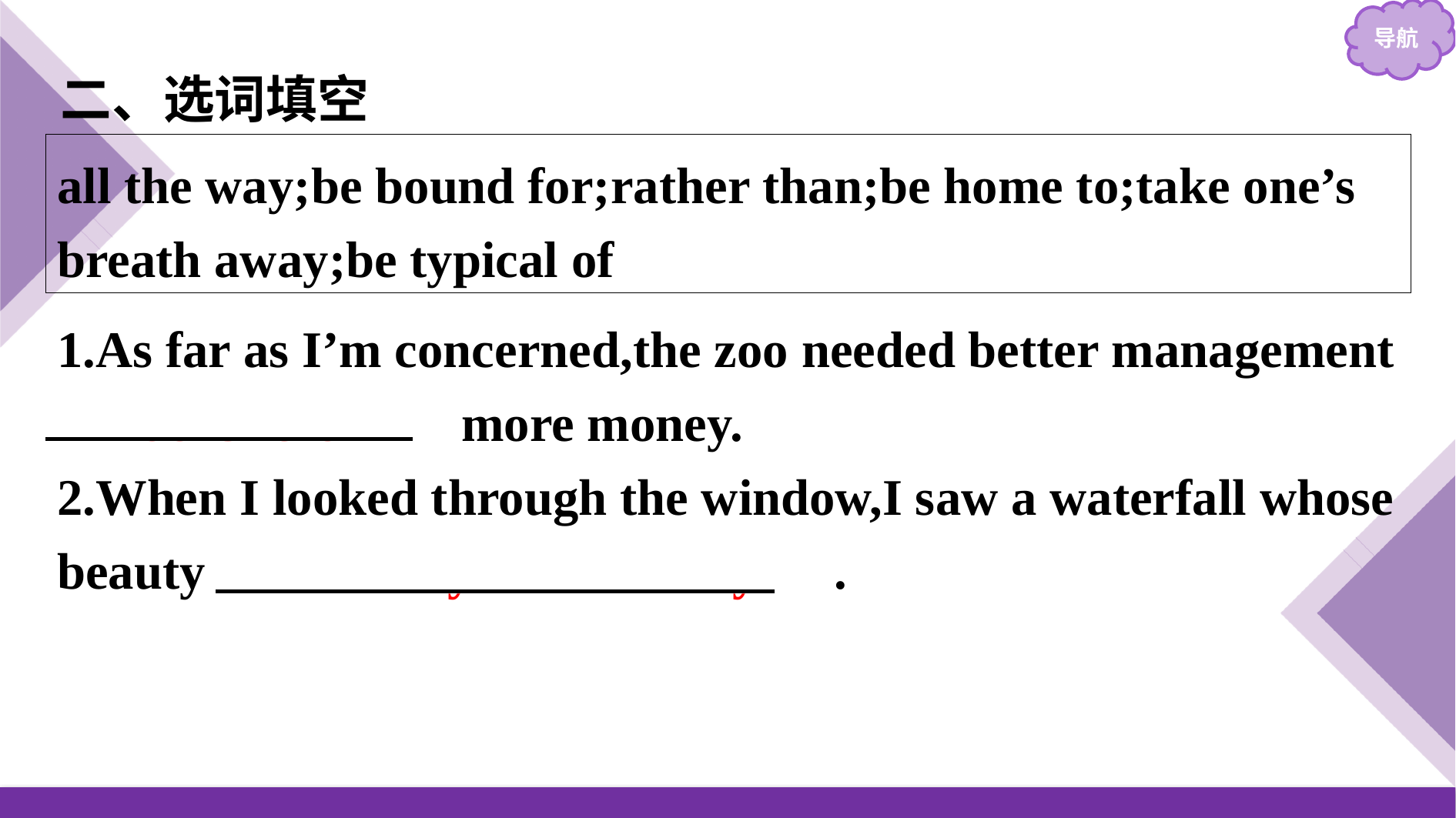

二、选词填空
all the way;be bound for;rather than;be home to;take one’s breath away;be typical of
1.As far as I’m concerned,the zoo needed better management 　rather than　 more money.
2.When I looked through the window,I saw a waterfall whose beauty 　took my breath away　.